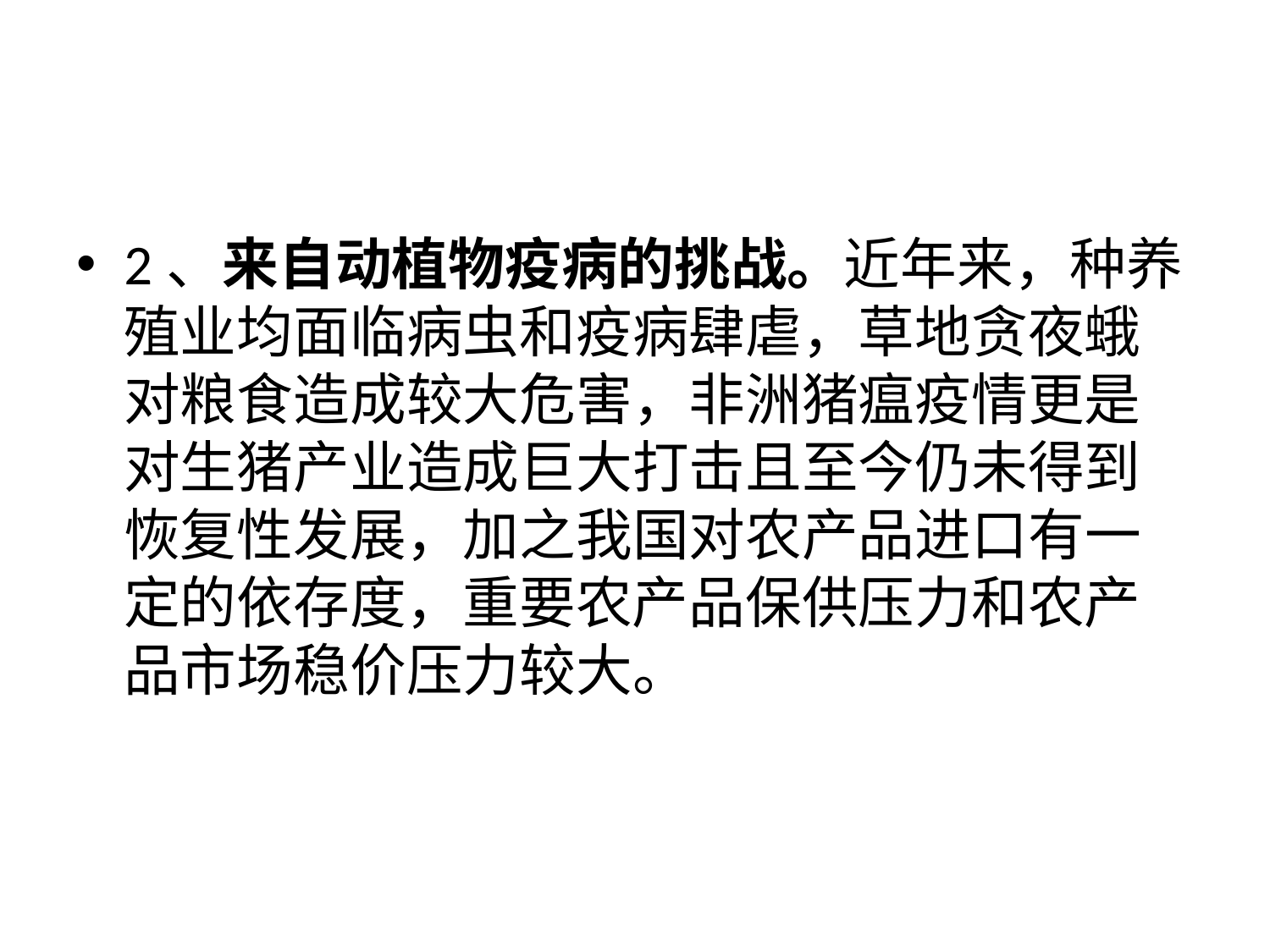

#
2、来自动植物疫病的挑战。近年来，种养殖业均面临病虫和疫病肆虐，草地贪夜蛾对粮食造成较大危害，非洲猪瘟疫情更是对生猪产业造成巨大打击且至今仍未得到恢复性发展，加之我国对农产品进口有一定的依存度，重要农产品保供压力和农产品市场稳价压力较大。